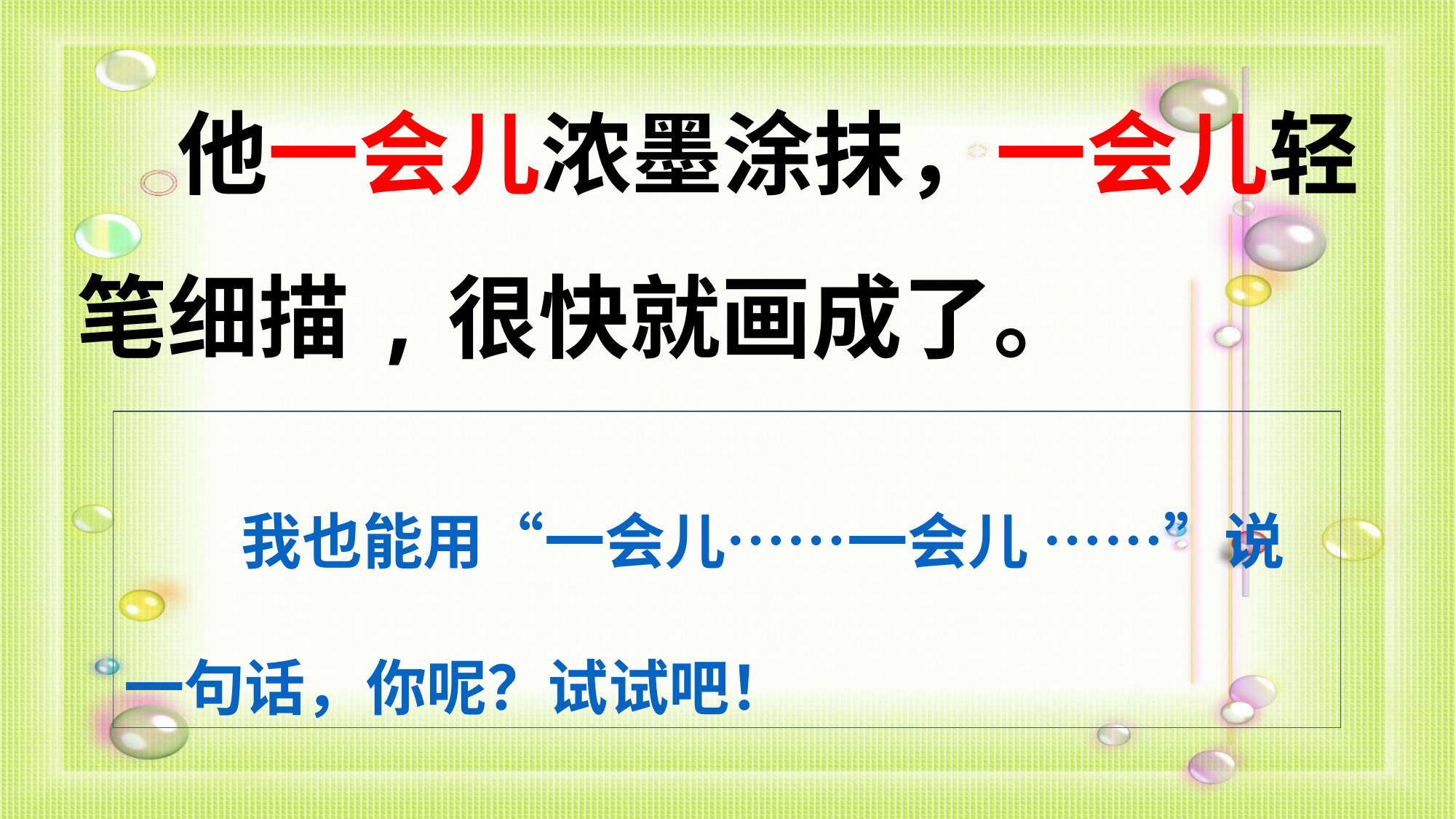

他一会儿浓墨涂抹，一会儿轻笔细描,很快就画成了。
        我也能用“一会儿……一会儿 ……”说一句话，你呢？试试吧！